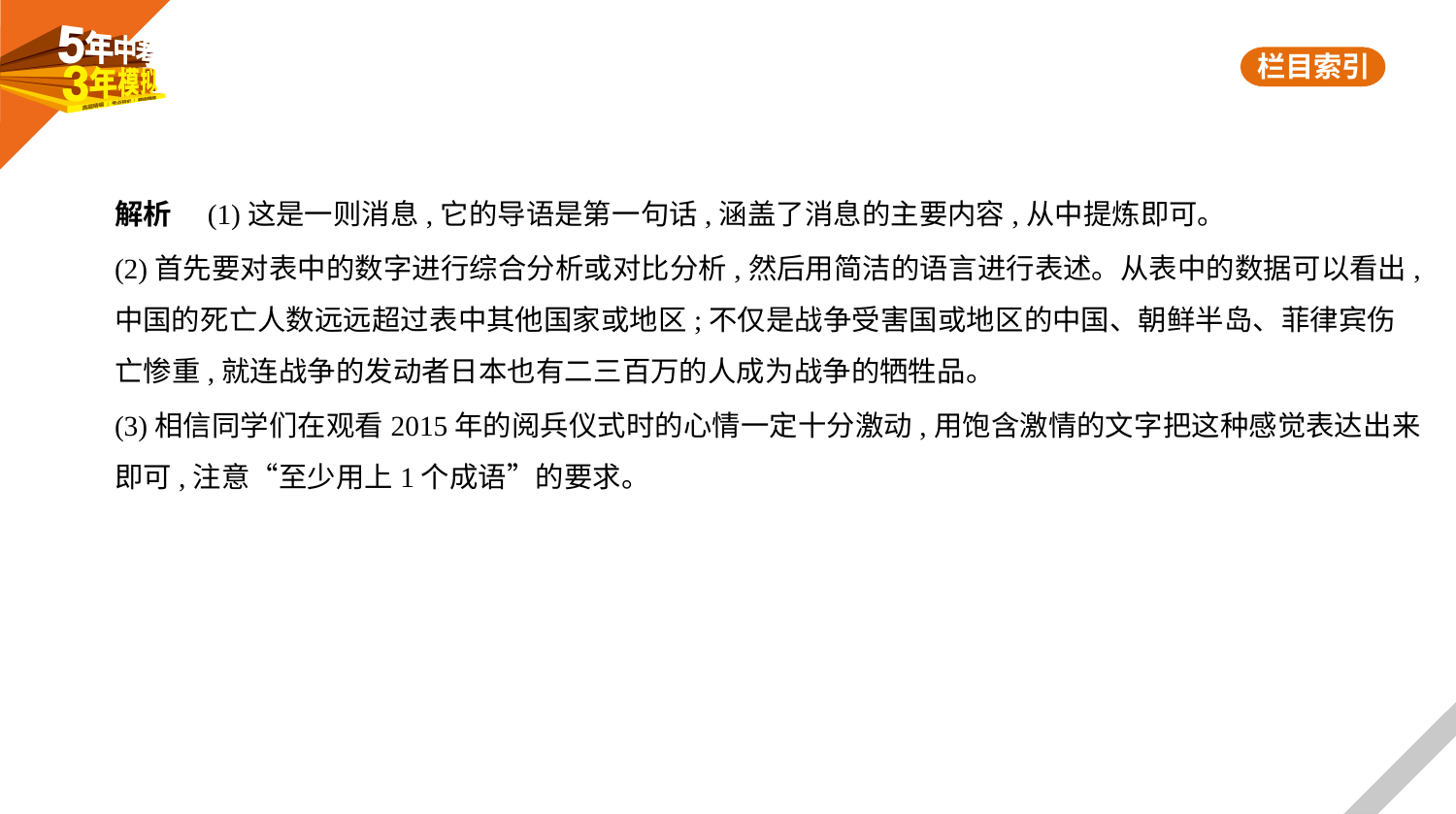

解析　(1)这是一则消息,它的导语是第一句话,涵盖了消息的主要内容,从中提炼即可。
(2)首先要对表中的数字进行综合分析或对比分析,然后用简洁的语言进行表述。从表中的数据可以看出,
中国的死亡人数远远超过表中其他国家或地区;不仅是战争受害国或地区的中国、朝鲜半岛、菲律宾伤
亡惨重,就连战争的发动者日本也有二三百万的人成为战争的牺牲品。
(3)相信同学们在观看2015年的阅兵仪式时的心情一定十分激动,用饱含激情的文字把这种感觉表达出来
即可,注意“至少用上1个成语”的要求。